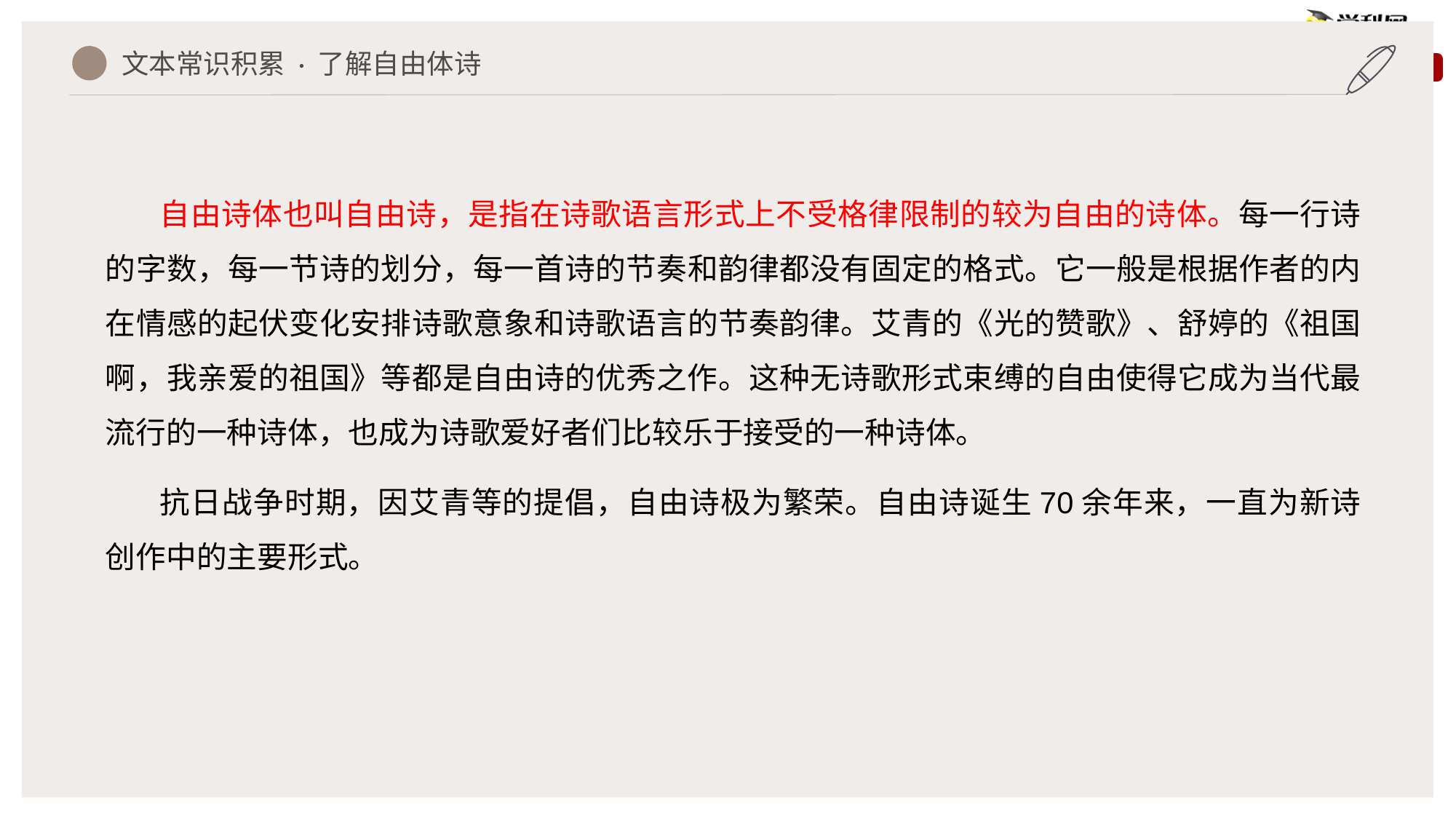

文本常识积累 · 了解自由体诗

自由诗体也叫自由诗，是指在诗歌语言形式上不受格律限制的较为自由的诗体。每一行诗的字数，每一节诗的划分，每一首诗的节奏和韵律都没有固定的格式。它一般是根据作者的内在情感的起伏变化安排诗歌意象和诗歌语言的节奏韵律。艾青的《光的赞歌》、舒婷的《祖国啊，我亲爱的祖国》等都是自由诗的优秀之作。这种无诗歌形式束缚的自由使得它成为当代最流行的一种诗体，也成为诗歌爱好者们比较乐于接受的一种诗体。
抗日战争时期，因艾青等的提倡，自由诗极为繁荣。自由诗诞生70余年来，一直为新诗创作中的主要形式。